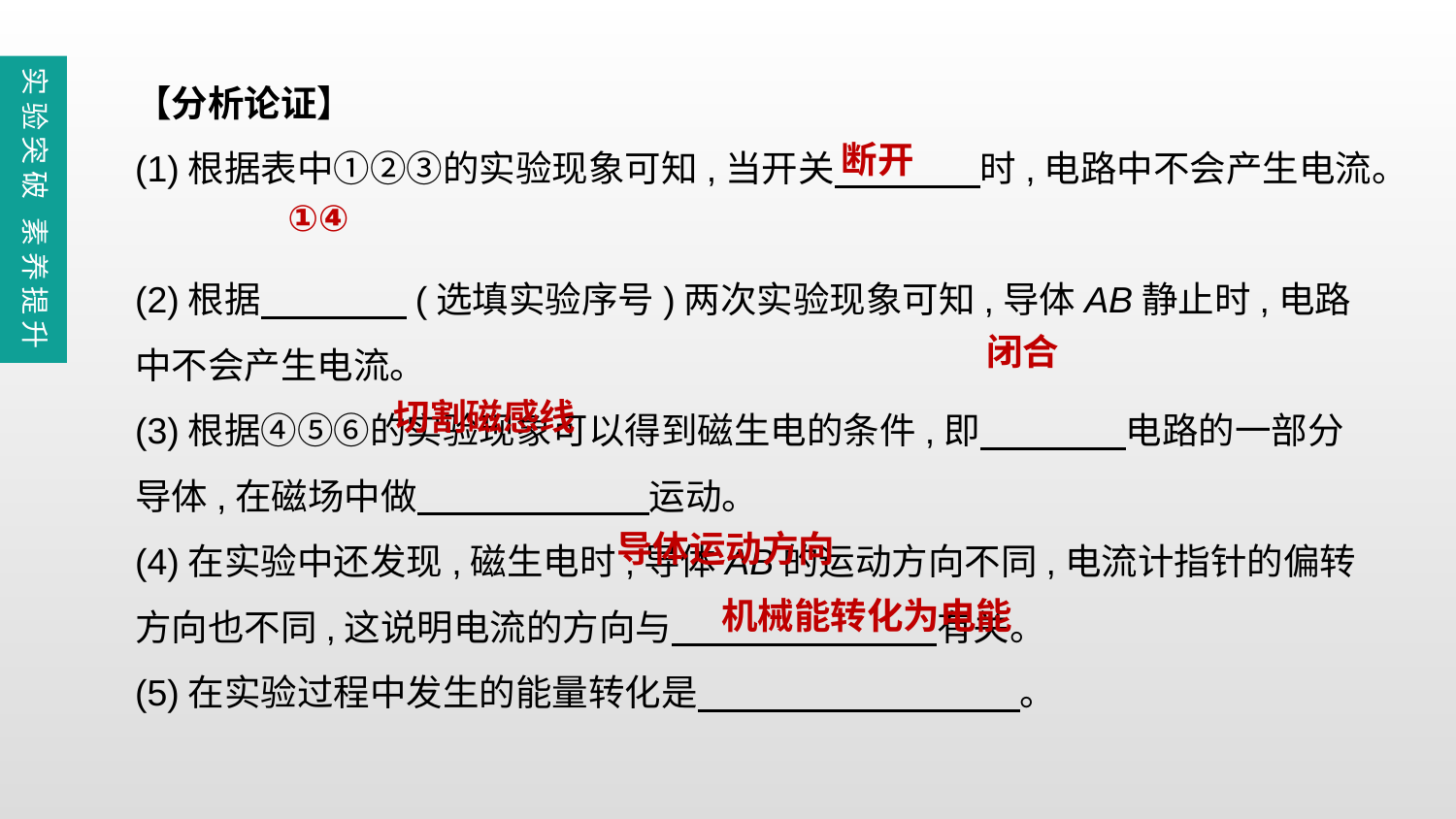

【分析论证】
(1)根据表中①②③的实验现象可知,当开关　　　　时,电路中不会产生电流。
(2)根据　　　　(选填实验序号)两次实验现象可知,导体AB静止时,电路中不会产生电流。
(3)根据④⑤⑥的实验现象可以得到磁生电的条件,即　　　　电路的一部分导体,在磁场中做　　　　      　运动。
(4)在实验中还发现,磁生电时,导体AB的运动方向不同,电流计指针的偏转方向也不同,这说明电流的方向与　　　　     　     有关。
(5)在实验过程中发生的能量转化是　　                 　　　。

实验突破 素养提升
断开
①④
闭合
切割磁感线
导体运动方向
机械能转化为电能